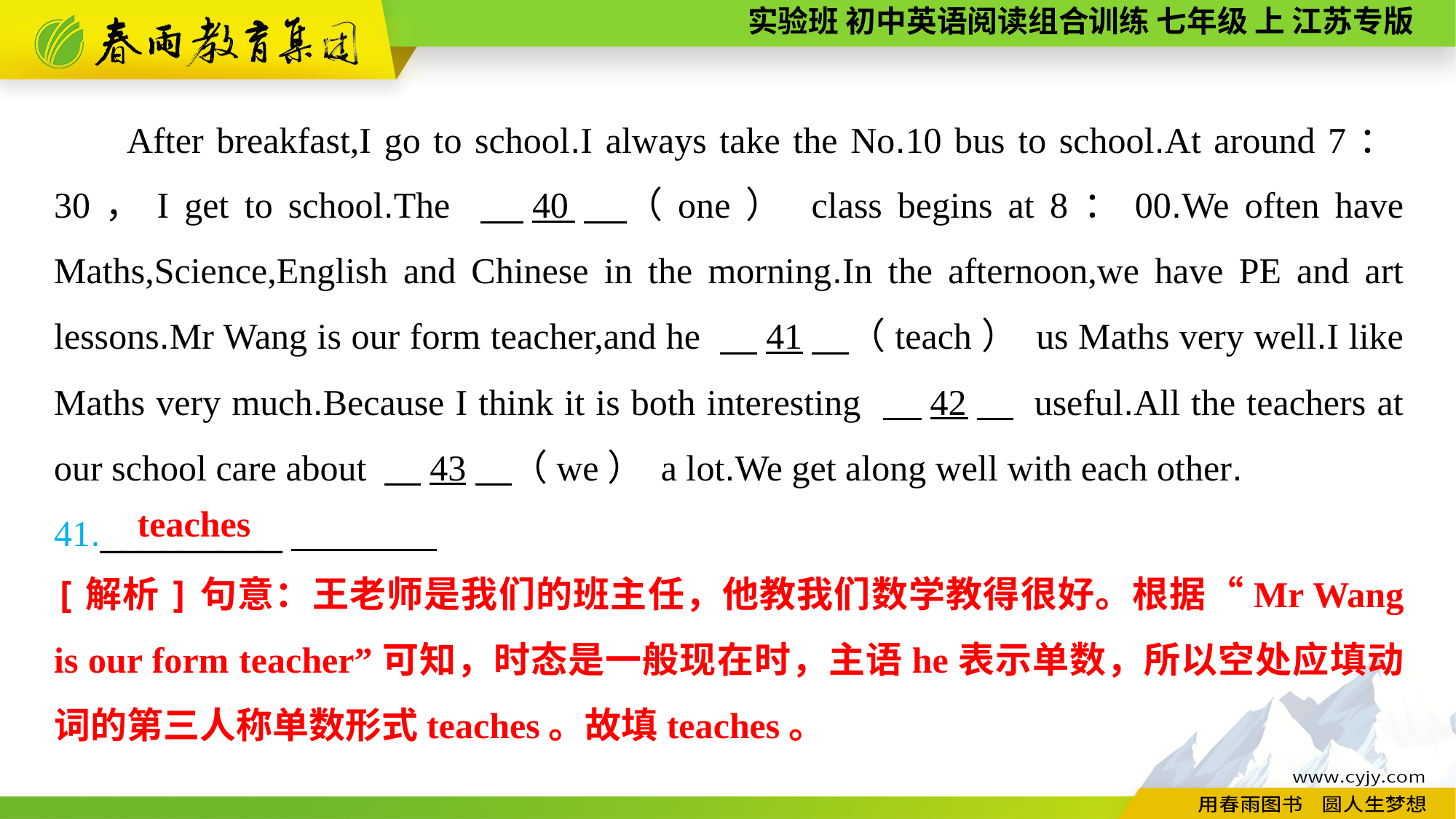

After breakfast,I go to school.I always take the No.10 bus to school.At around 7：30，I get to school.The 　40　（one） class begins at 8：00.We often have Maths,Science,English and Chinese in the morning.In the afternoon,we have PE and art lessons.Mr Wang is our form teacher,and he 　41　（teach） us Maths very well.I like Maths very much.Because I think it is both interesting 　42　 useful.All the teachers at our school care about 　43　（we） a lot.We get along well with each other.
41._________
teaches
[解析]句意：王老师是我们的班主任，他教我们数学教得很好。根据“Mr Wang is our form teacher”可知，时态是一般现在时，主语he表示单数，所以空处应填动词的第三人称单数形式teaches。故填teaches。